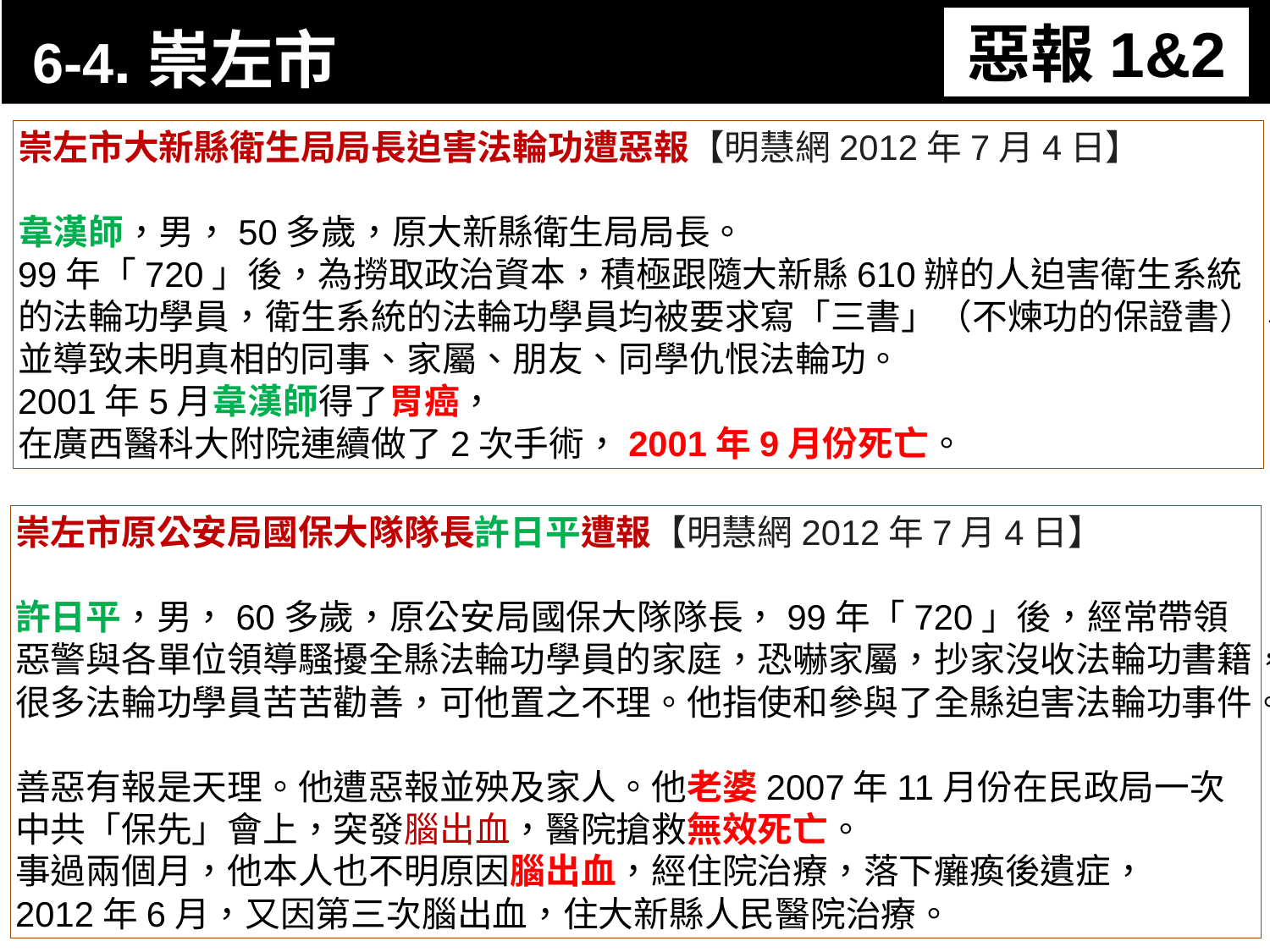

6-4.崇左市

惡報1&2
11-3. XX市官員惡報實例
崇左市大新縣衛生局局長迫害法輪功遭惡報【明慧網2012年7月4日】

韋漢師，男，50多歲，原大新縣衛生局局長。
99年「720」後，為撈取政治資本，積極跟隨大新縣610辦的人迫害衛生系統的法輪功學員，衛生系統的法輪功學員均被要求寫「三書」（不煉功的保證書），並導致未明真相的同事、家屬、朋友、同學仇恨法輪功。
2001年5月韋漢師得了胃癌，
在廣西醫科大附院連續做了2次手術，2001年9月份死亡。
崇左市原公安局國保大隊隊長許日平遭報【明慧網2012年7月4日】

許日平，男，60多歲，原公安局國保大隊隊長，99年「720」後，經常帶領惡警與各單位領導騷擾全縣法輪功學員的家庭，恐嚇家屬，抄家沒收法輪功書籍，
很多法輪功學員苦苦勸善，可他置之不理。他指使和參與了全縣迫害法輪功事件。

善惡有報是天理。他遭惡報並殃及家人。他老婆2007年11月份在民政局一次中共「保先」會上，突發腦出血，醫院搶救無效死亡。
事過兩個月，他本人也不明原因腦出血，經住院治療，落下癱瘓後遺症，
2012年6月，又因第三次腦出血，住大新縣人民醫院治療。